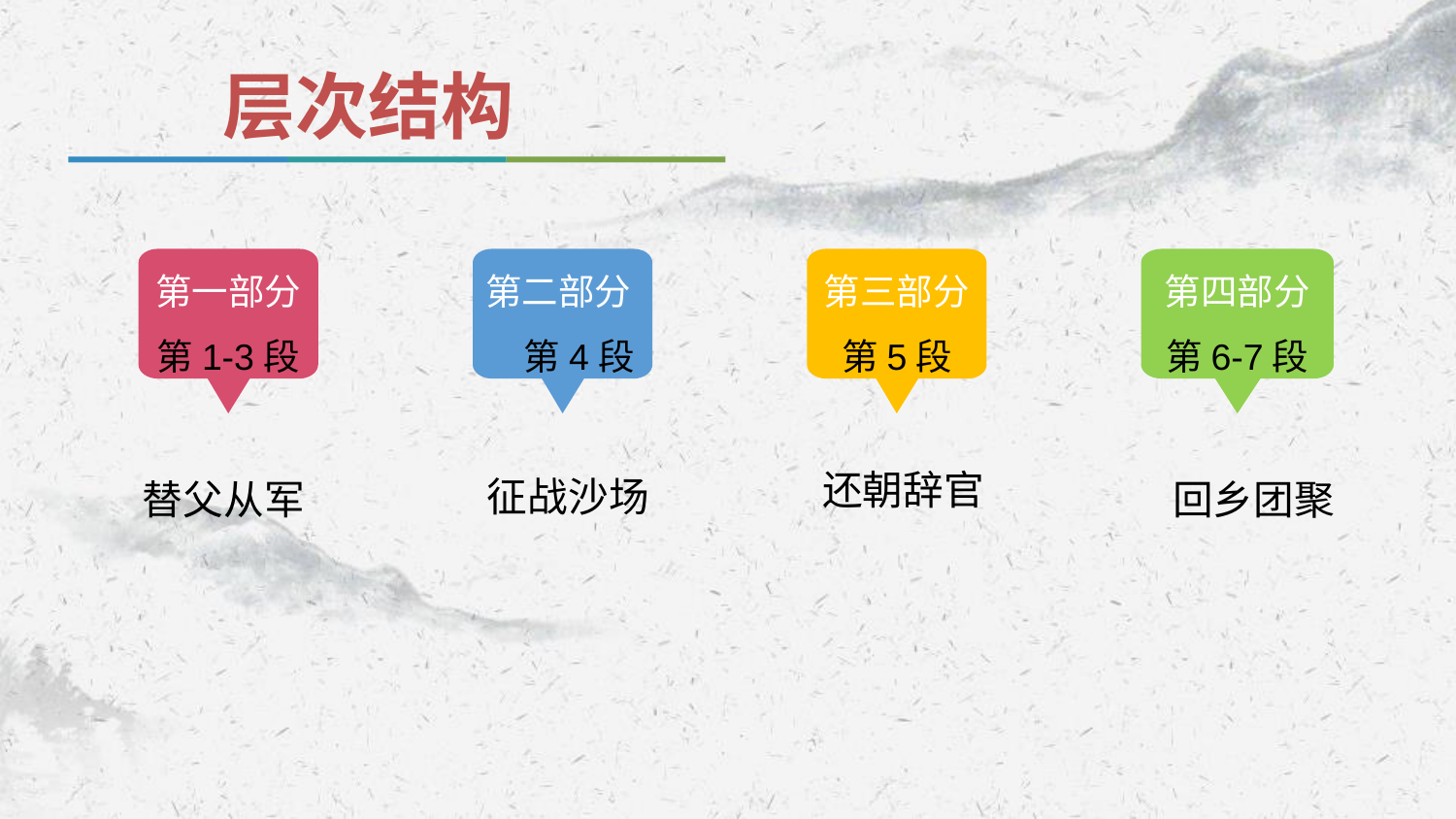

层次结构

第一部分第1-3段
第二部分      第4段
第三部分第5段
第四部分
第6-7段
替父从军

还朝辞官
回乡团聚
征战沙场